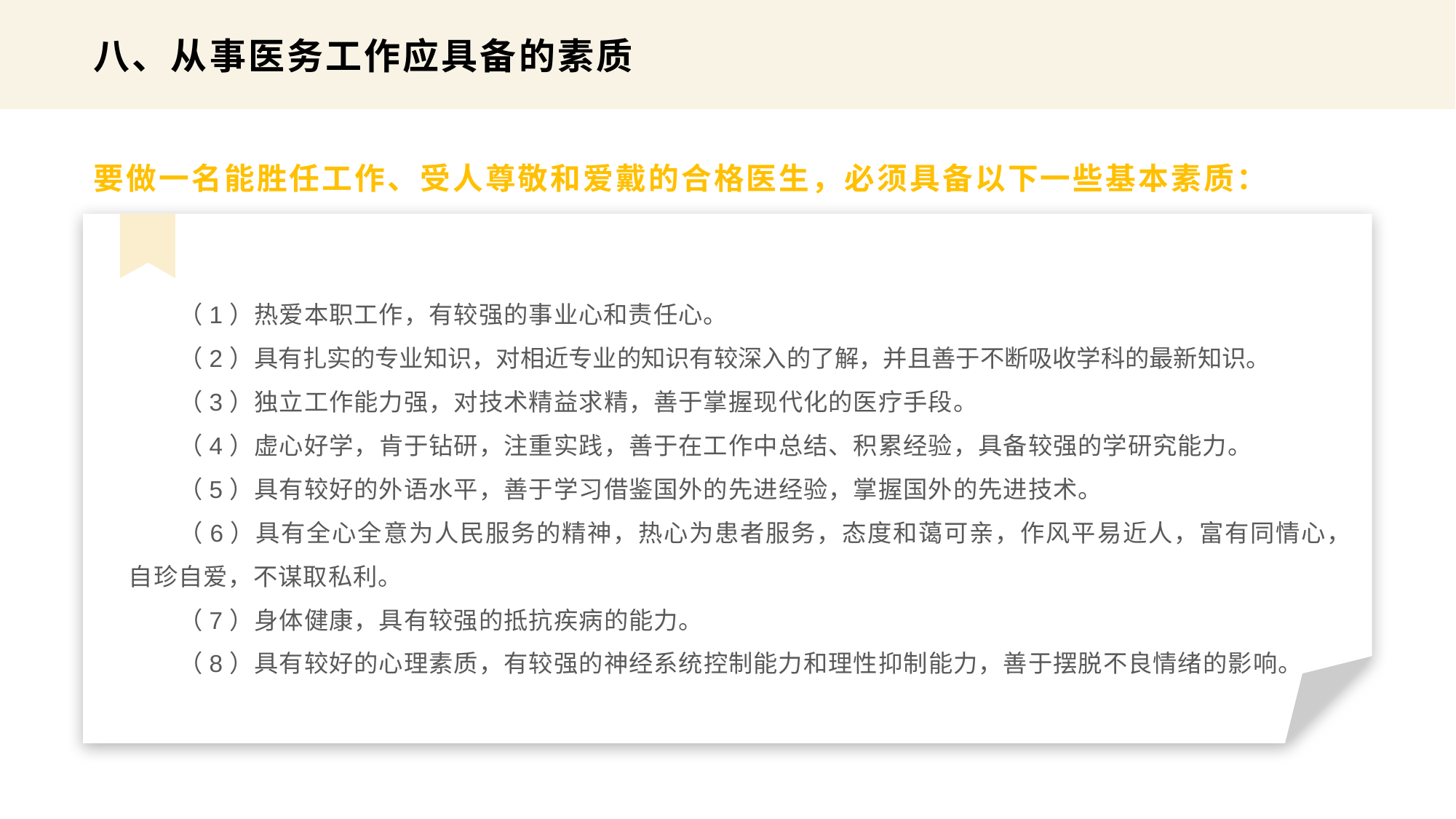

八、从事医务工作应具备的素质
要做一名能胜任工作、受人尊敬和爱戴的合格医生，必须具备以下一些基本素质：

（1）热爱本职工作，有较强的事业心和责任心。
（2）具有扎实的专业知识，对相近专业的知识有较深入的了解，并且善于不断吸收学科的最新知识。
（3）独立工作能力强，对技术精益求精，善于掌握现代化的医疗手段。
（4）虚心好学，肯于钻研，注重实践，善于在工作中总结、积累经验，具备较强的学研究能力。
（5）具有较好的外语水平，善于学习借鉴国外的先进经验，掌握国外的先进技术。
（6）具有全心全意为人民服务的精神，热心为患者服务，态度和蔼可亲，作风平易近人，富有同情心，自珍自爱，不谋取私利。
（7）身体健康，具有较强的抵抗疾病的能力。
（8）具有较好的心理素质，有较强的神经系统控制能力和理性抑制能力，善于摆脱不良情绪的影响。